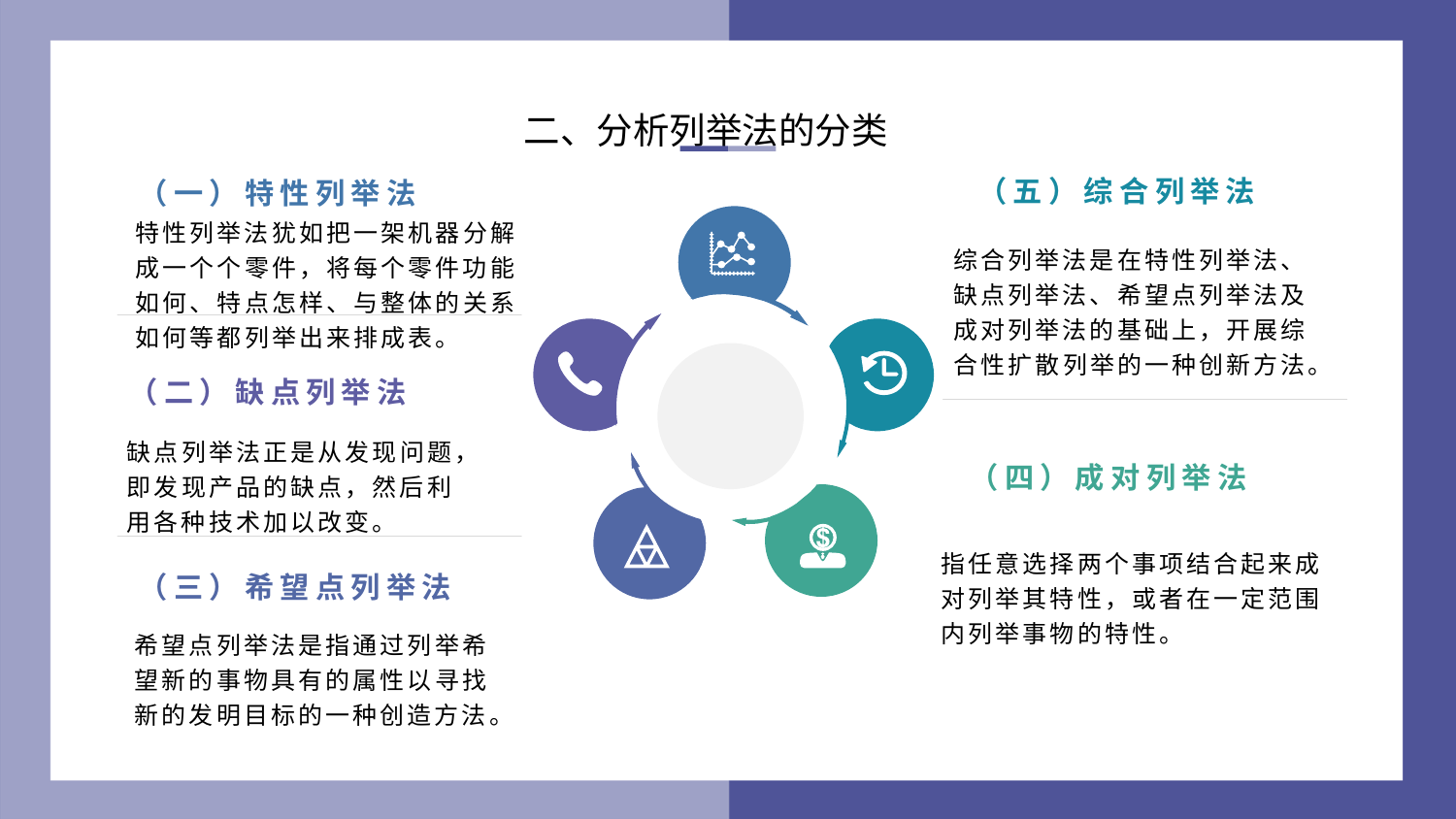

二、分析列举法的分类

（五）综合列举法
（一）特性列举法
特性列举法犹如把一架机器分解成一个个零件，将每个零件功能如何、特点怎样、与整体的关系如何等都列举出来排成表。

综合列举法是在特性列举法、缺点列举法、希望点列举法及成对列举法的基础上，开展综合性扩散列举的一种创新方法。

（二）缺点列举法
缺点列举法正是从发现问题，即发现产品的缺点，然后利用各种技术加以改变。
（四）成对列举法

指任意选择两个事项结合起来成对列举其特性，或者在一定范围内列举事物的特性。
（三）希望点列举法

希望点列举法是指通过列举希望新的事物具有的属性以寻找新的发明目标的一种创造方法。